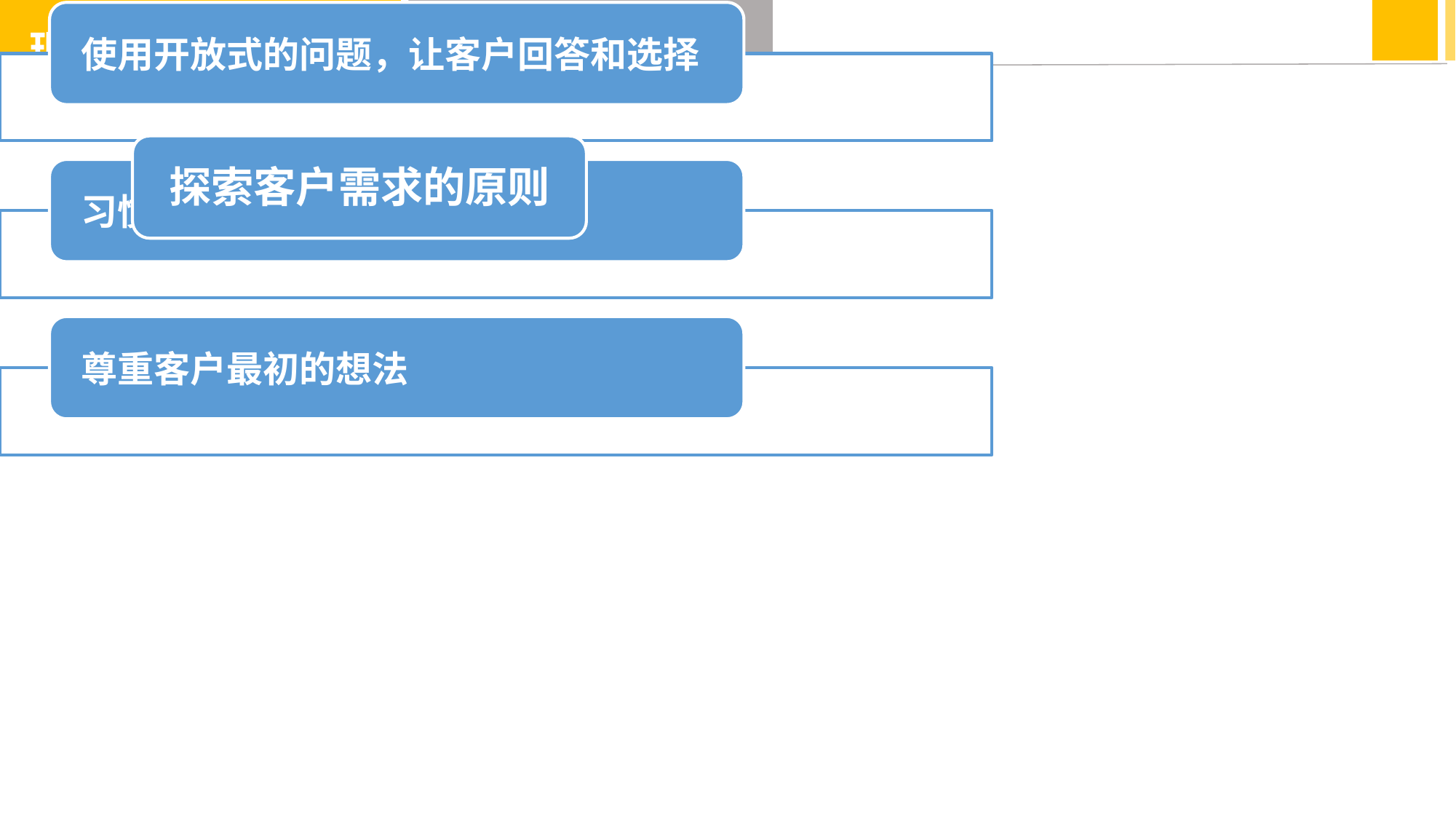

理解目标客户需求

实施目标客户开发

探索客户需求的原则

使用开放式的问题，让客户回答和选择

习惯性地使用礼貌用语

尊重客户最初的想法